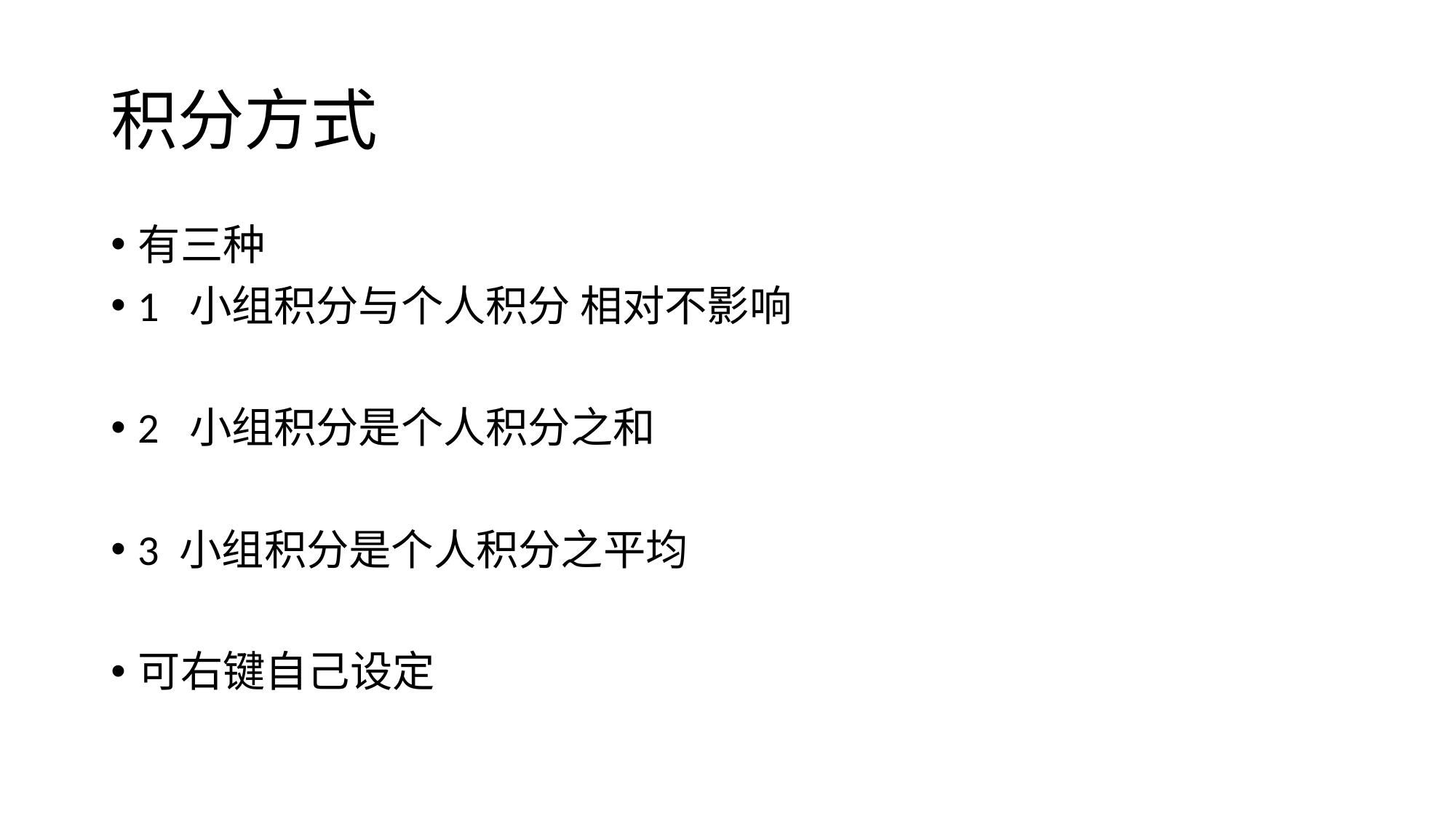

# 积分方式
有三种
1  小组积分与个人积分 相对不影响

2  小组积分是个人积分之和

3 小组积分是个人积分之平均

可右键自己设定